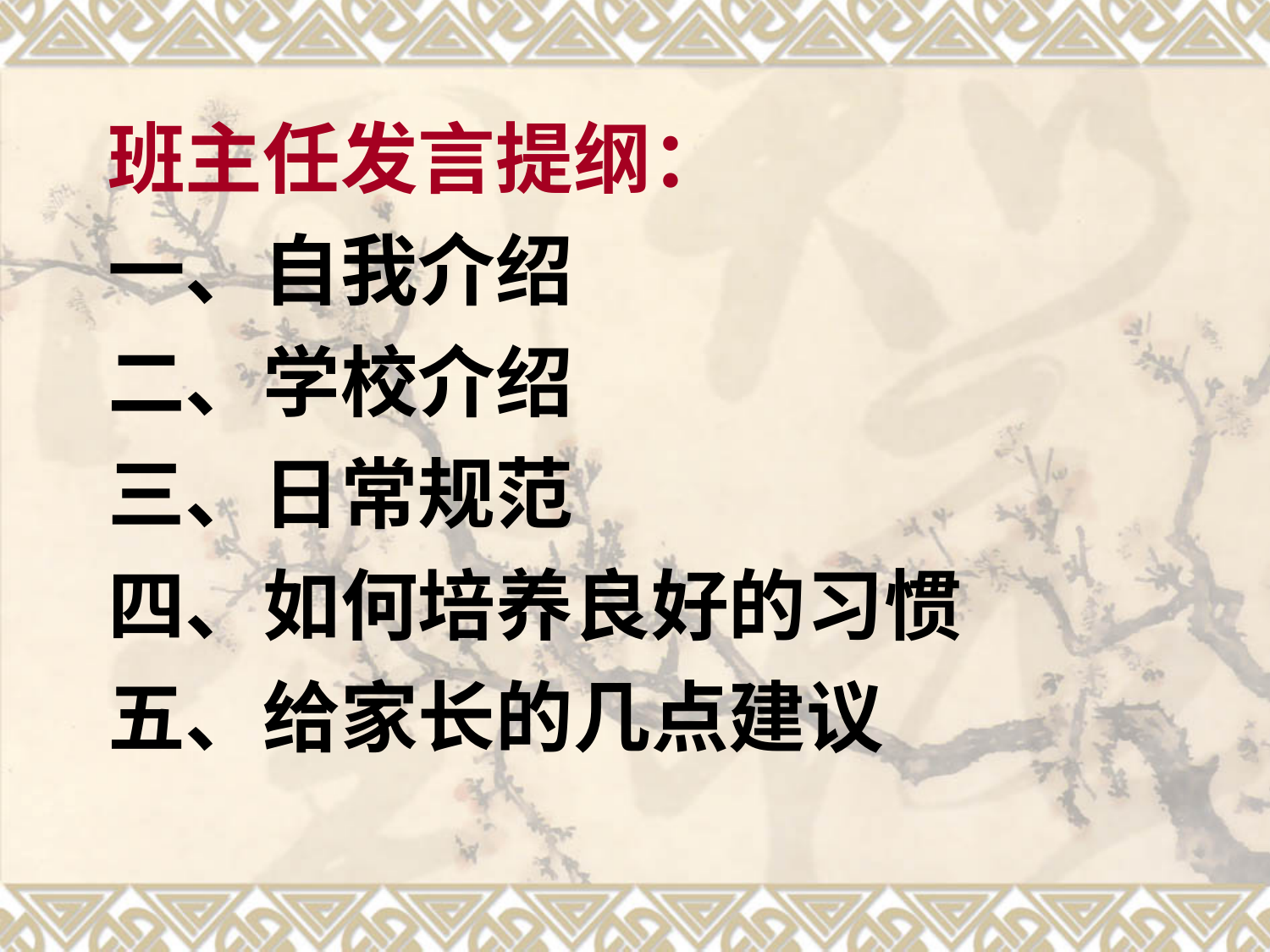

# 班主任发言提纲： 一、自我介绍 二、学校介绍 三、日常规范 四、如何培养良好的习惯 五、给家长的几点建议